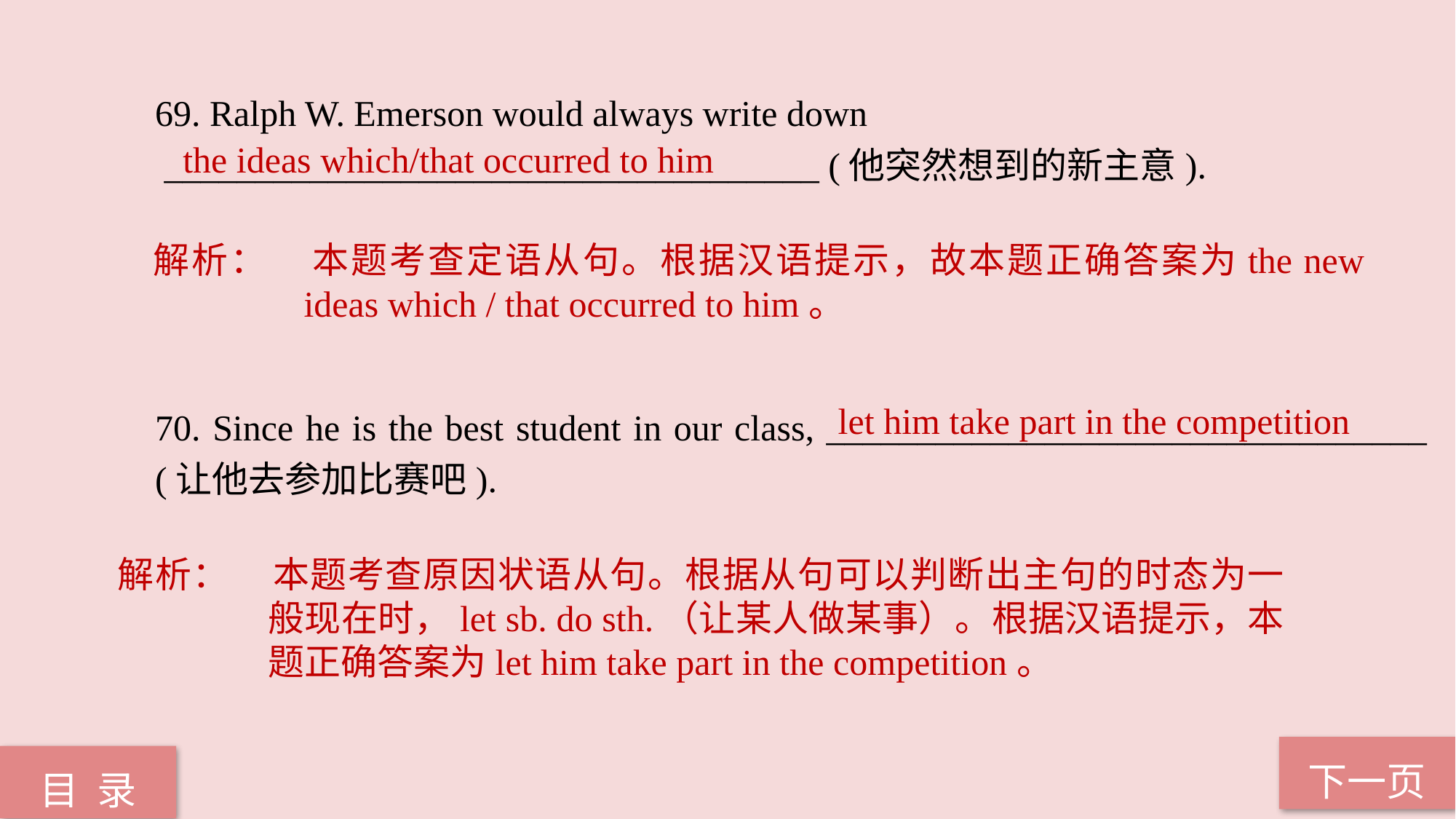

69. Ralph W. Emerson would always write down
 ____________________________________ (他突然想到的新主意).

70. Since he is the best student in our class, _________________________________ (让他去参加比赛吧).
the ideas which/that occurred to him
解析：	本题考查定语从句。根据汉语提示，故本题正确答案为the new ideas which / that occurred to him。
 let him take part in the competition
解析：	本题考查原因状语从句。根据从句可以判断出主句的时态为一般现在时，let sb. do sth.（让某人做某事）。根据汉语提示，本题正确答案为let him take part in the competition。
下一页